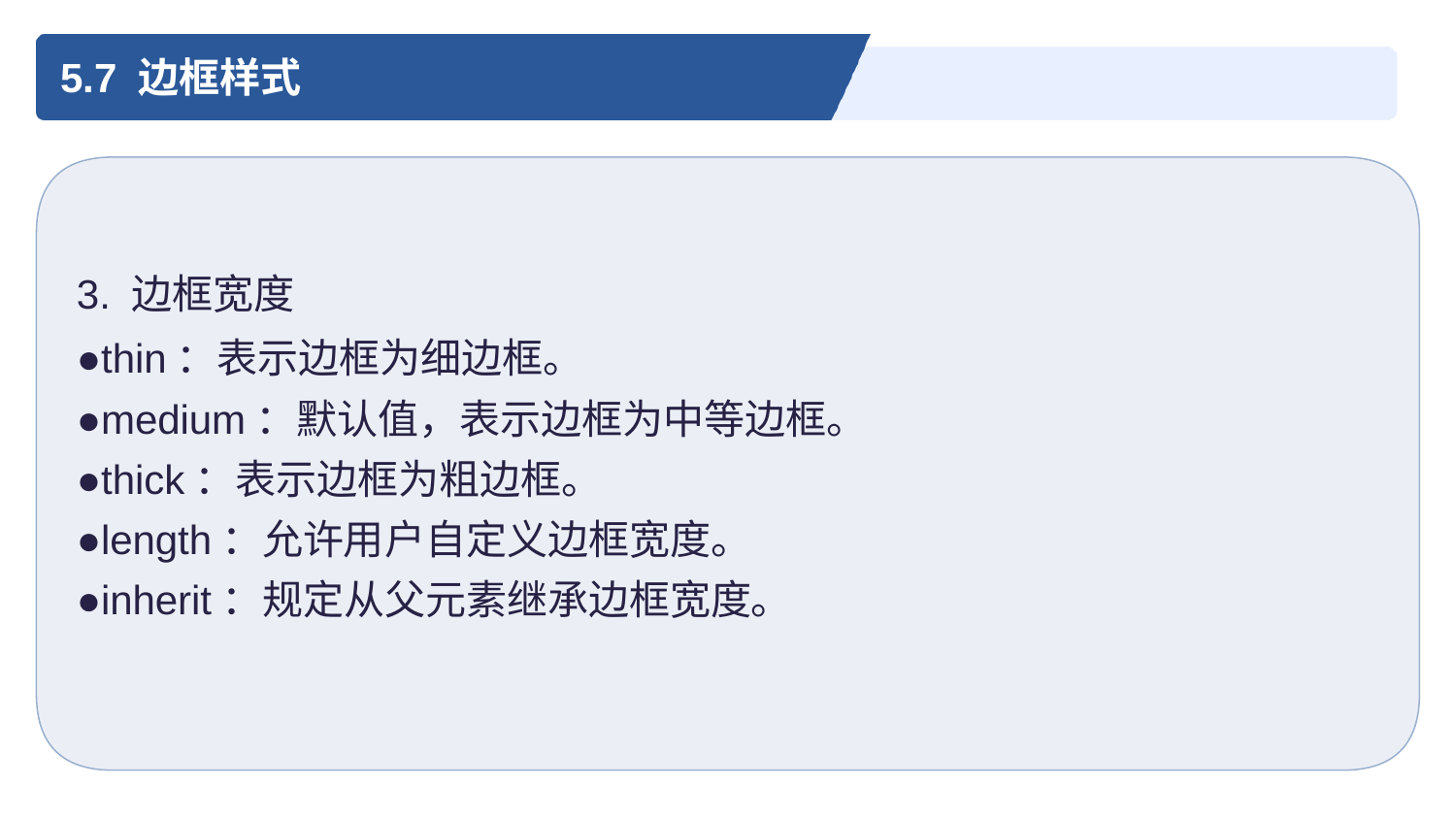

5.7 边框样式

3. 边框宽度
●thin：表示边框为细边框。
●medium：默认值，表示边框为中等边框。
●thick：表示边框为粗边框。
●length：允许用户自定义边框宽度。
●inherit：规定从父元素继承边框宽度。